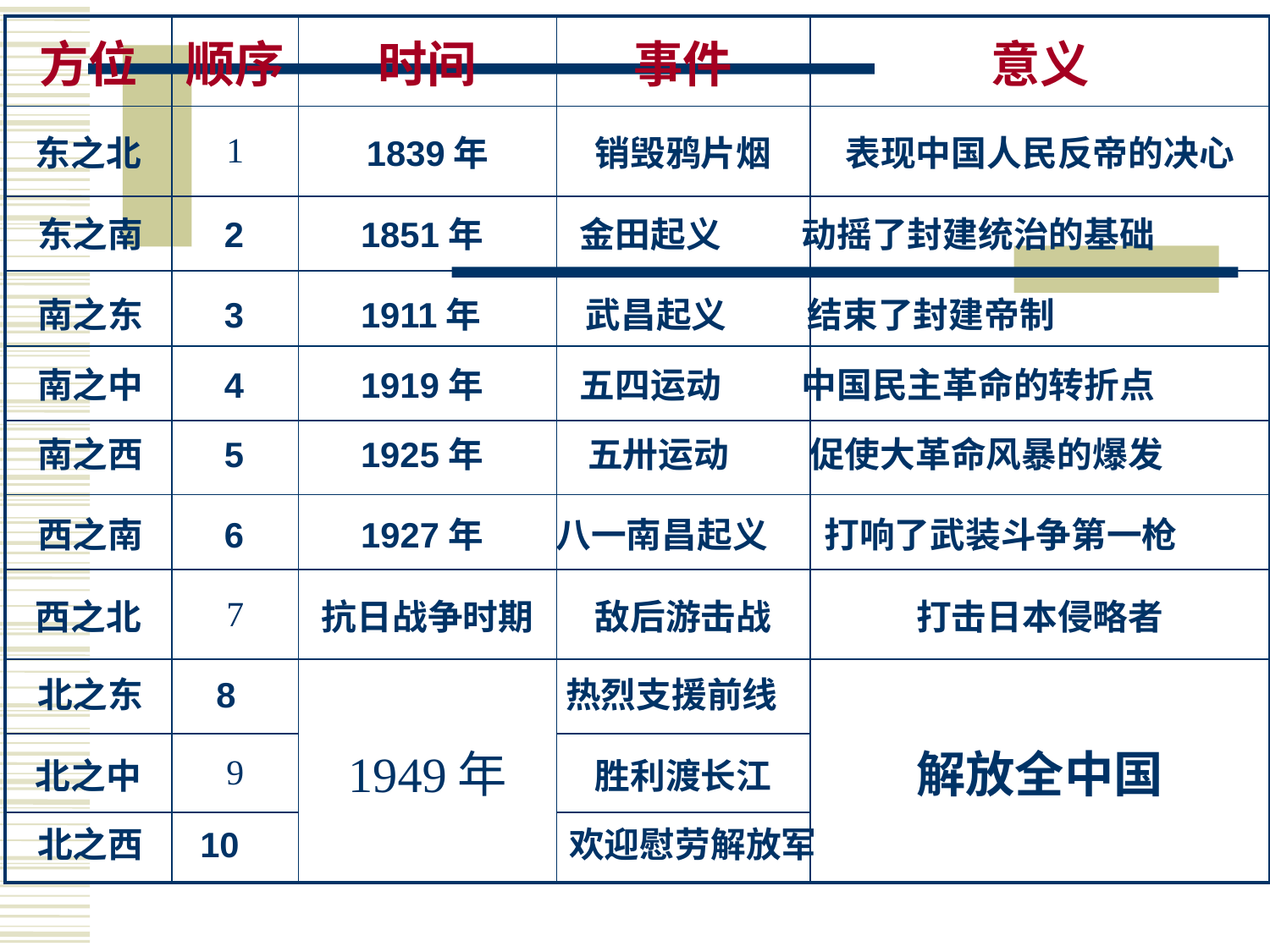

| 方位 | 顺序 | 时间 | 事件 | 意义 |
| --- | --- | --- | --- | --- |
| 东之北 | 1 | 1839年 | 销毁鸦片烟 | 表现中国人民反帝的决心 |
|  |  |  |  |  |
|  |  |  |  |  |
|  |  |  |  |  |
|  |  |  |  |  |
|  |  |  |  |  |
| 西之北 | 7 | 抗日战争时期 | 敌后游击战 | 打击日本侵略者 |
|  |  | 1949年 |  | 解放全中国 |
| 北之中 | 9 |  | 胜利渡长江 |  |
|  |  |  |  |  |
东之南         2            1851年            金田起义          动摇了封建统治的基础
南之东         3            1911年             武昌起义          结束了封建帝制
南之中         4            1919年            五四运动          中国民主革命的转折点
南之西         5            1925年             五卅运动          促使大革命风暴的爆发
西之南         6            1927年         八一南昌起义       打响了武装斗争第一枪
北之东        8                                 热烈支援前线
北之西      10                                 欢迎慰劳解放军